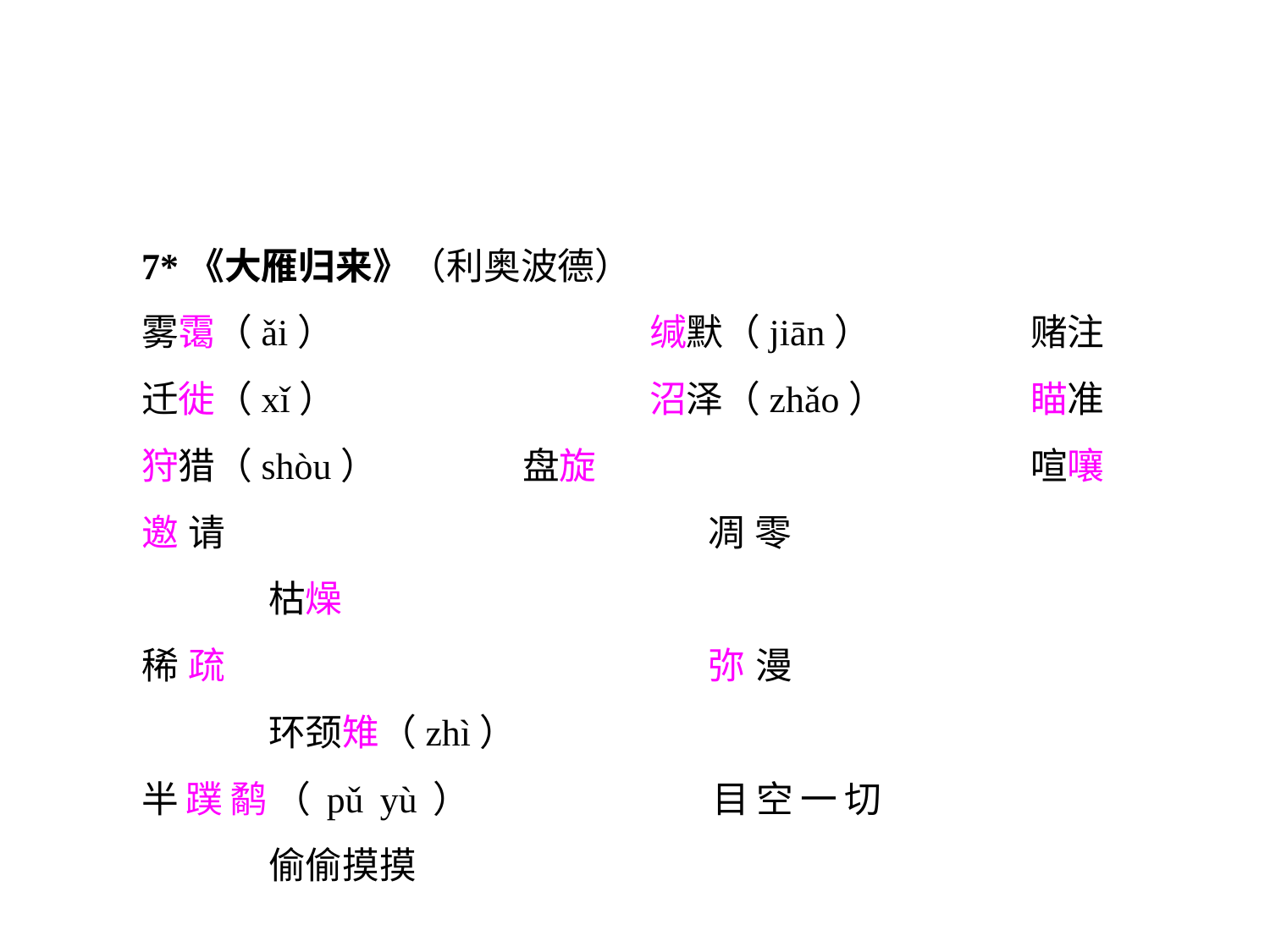

7*《大雁归来》（利奥波德）
雾霭（ǎi）			缄默（jiān）		赌注
迁徙（xǐ）			沼泽（zhǎo）		瞄准
狩猎（shòu）		盘旋				喧嚷
邀请				凋零				枯燥
稀疏				弥漫				环颈雉（zhì）
半蹼鹬（pǔ yù）		目空一切			偷偷摸摸